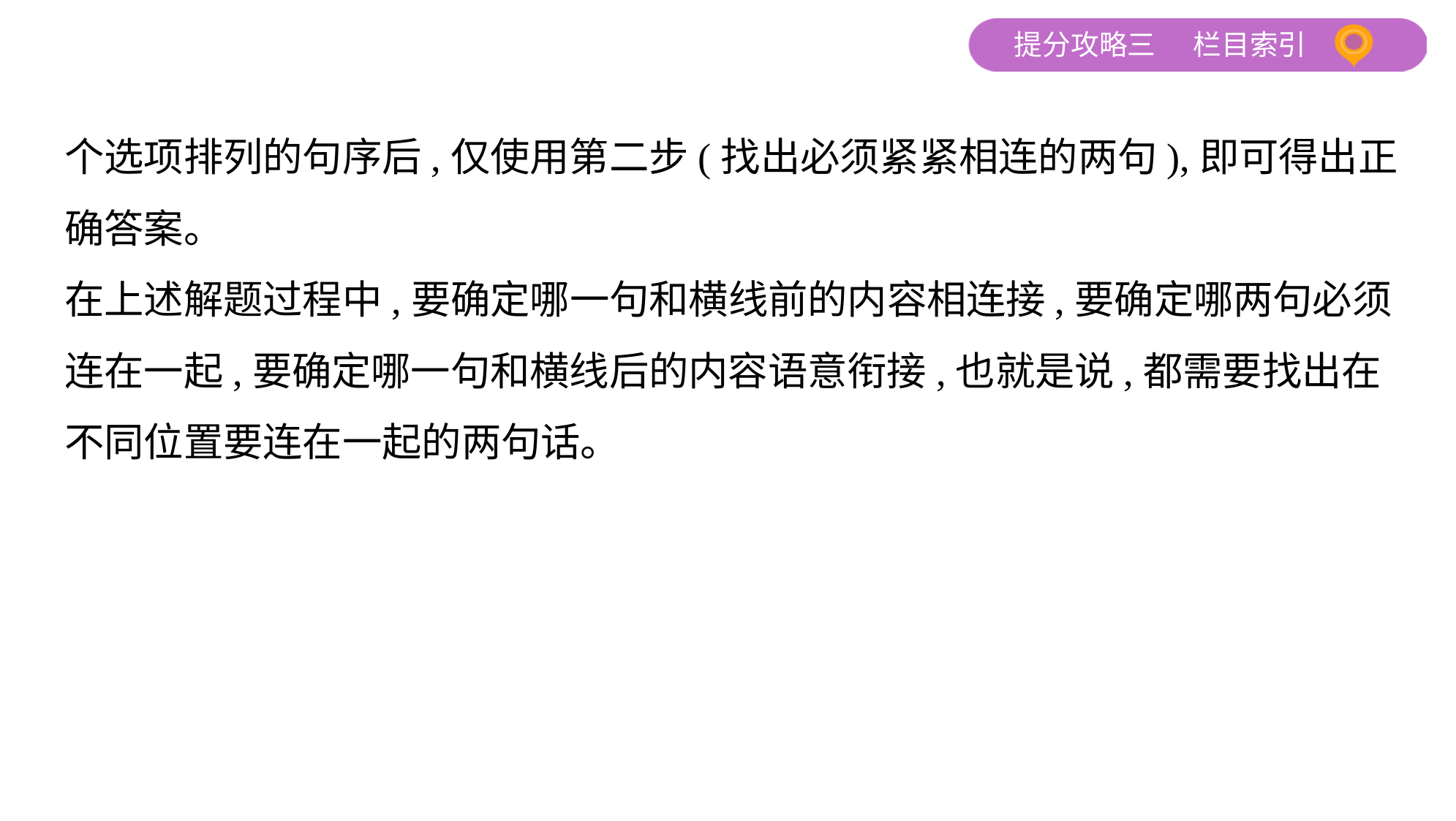

个选项排列的句序后,仅使用第二步(找出必须紧紧相连的两句),即可得出正
确答案。
在上述解题过程中,要确定哪一句和横线前的内容相连接,要确定哪两句必须
连在一起,要确定哪一句和横线后的内容语意衔接,也就是说,都需要找出在
不同位置要连在一起的两句话。